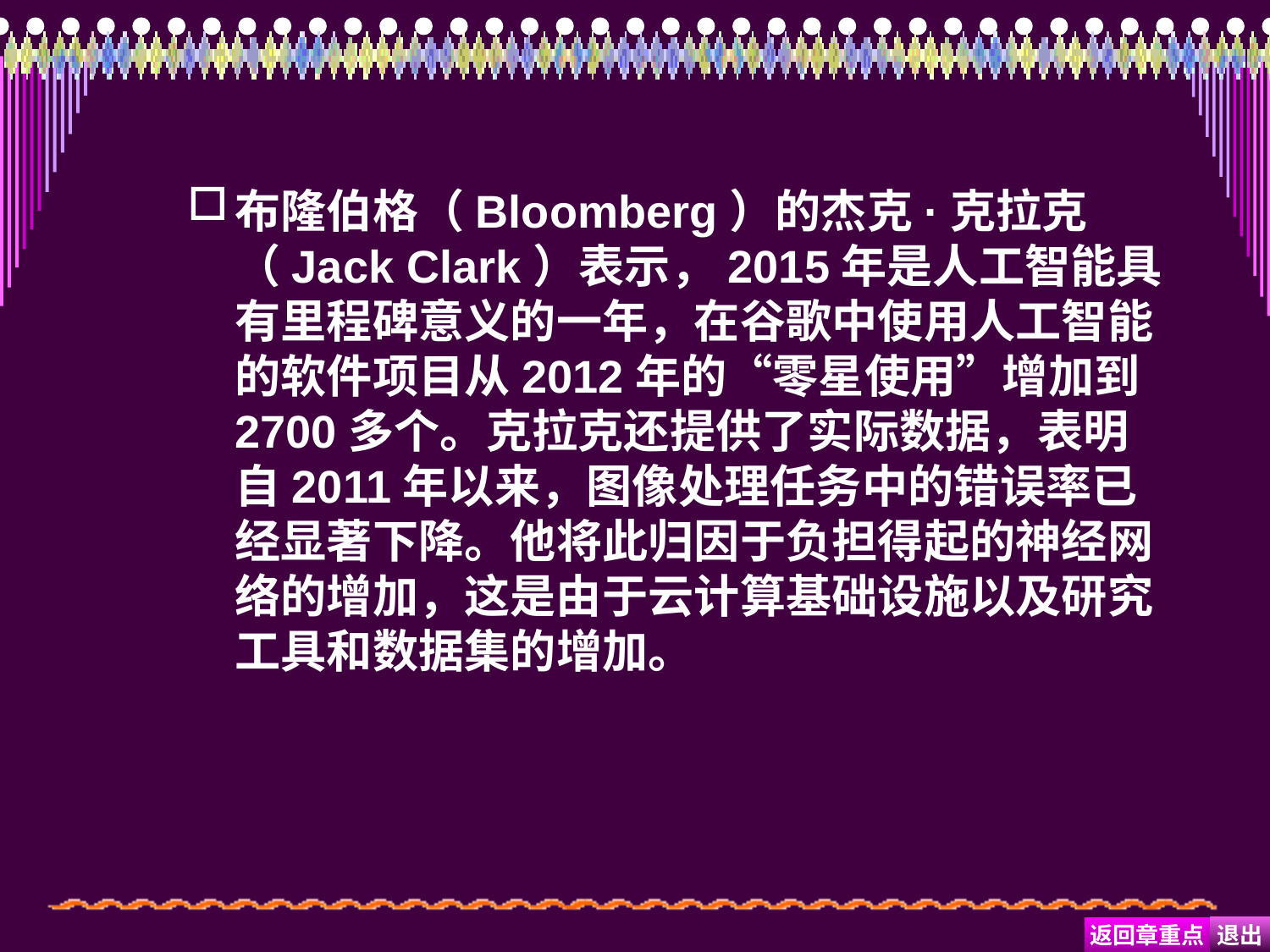

#
布隆伯格（Bloomberg）的杰克·克拉克（Jack Clark）表示，2015年是人工智能具有里程碑意义的一年，在谷歌中使用人工智能的软件项目从2012年的“零星使用”增加到2700多个。克拉克还提供了实际数据，表明自2011年以来，图像处理任务中的错误率已经显著下降。他将此归因于负担得起的神经网络的增加，这是由于云计算基础设施以及研究工具和数据集的增加。